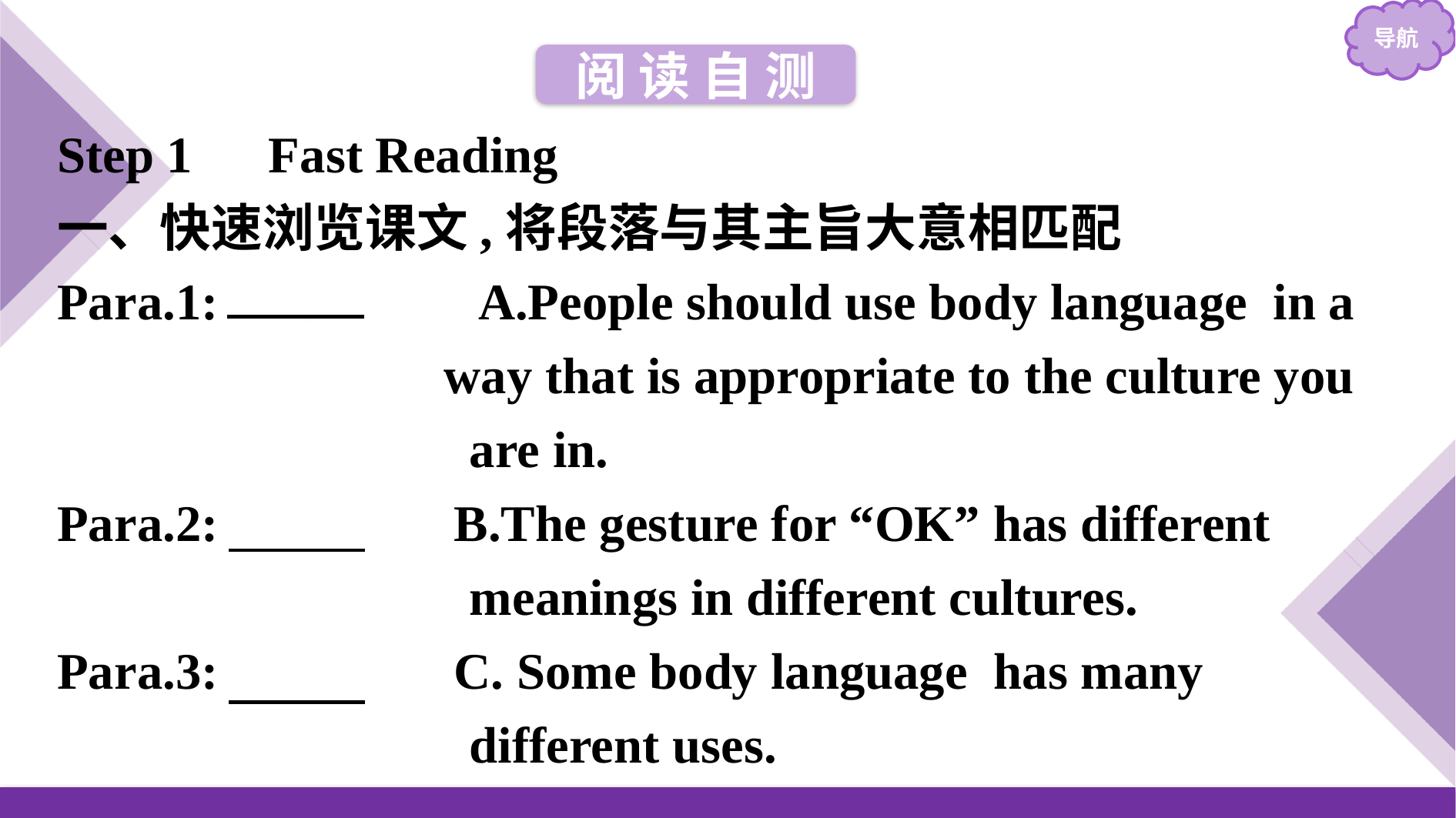

阅 读 自 测
Step 1　Fast Reading
一、快速浏览课文,将段落与其主旨大意相匹配
Para.1:　D　      A.People should use body language  in a
                              way that is appropriate to the culture you
                                are in.
Para.2:　A 	B.The gesture for “OK” has different
                                meanings in different cultures.
Para.3:　B   	C. Some body language  has many
                                different uses.